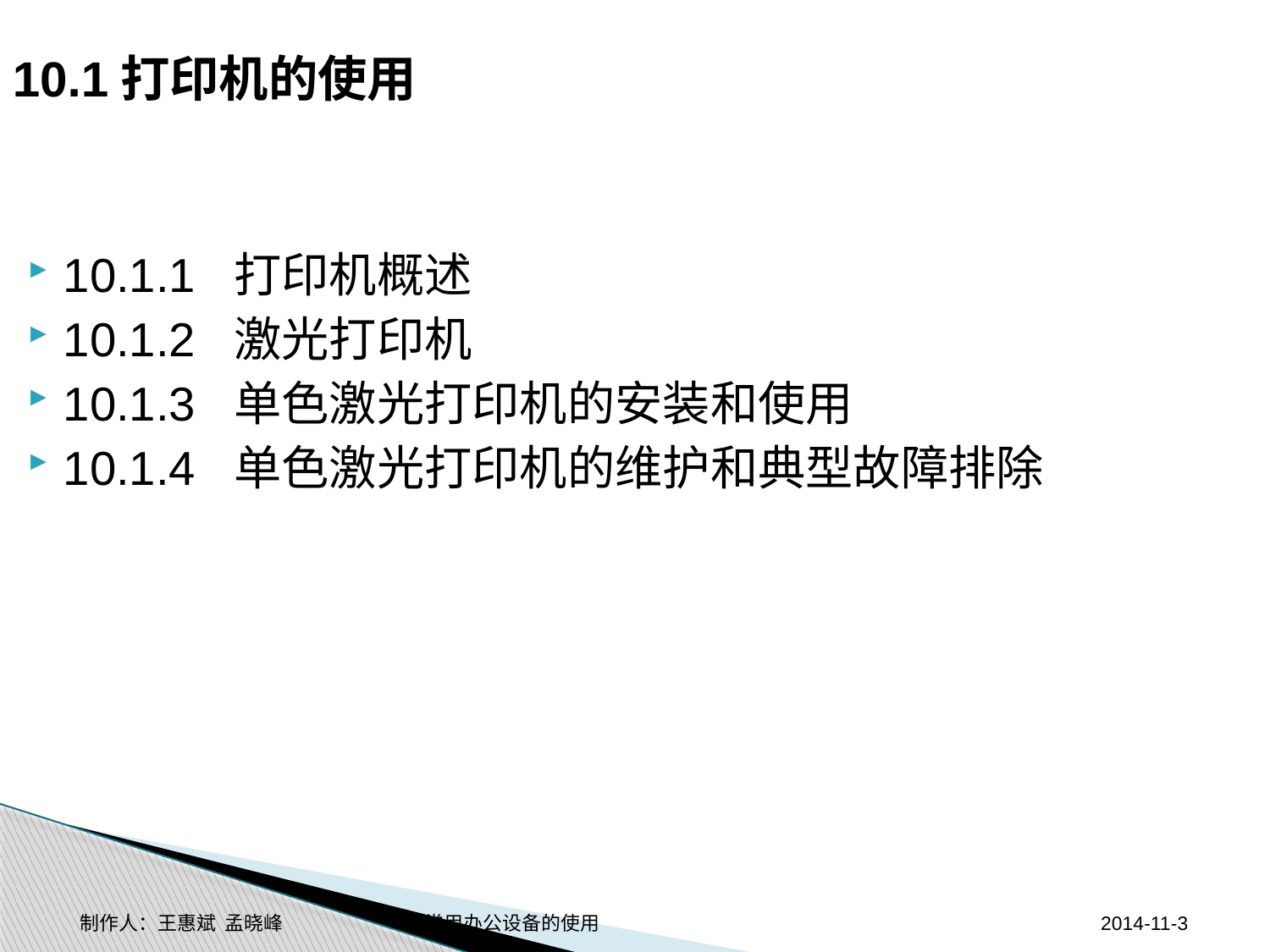

10.1打印机的使用
10.1.1  打印机概述
10.1.2  激光打印机
10.1.3  单色激光打印机的安装和使用
10.1.4  单色激光打印机的维护和典型故障排除

制作人：王惠斌  孟晓峰                                常用办公设备的使用
2014-11-3